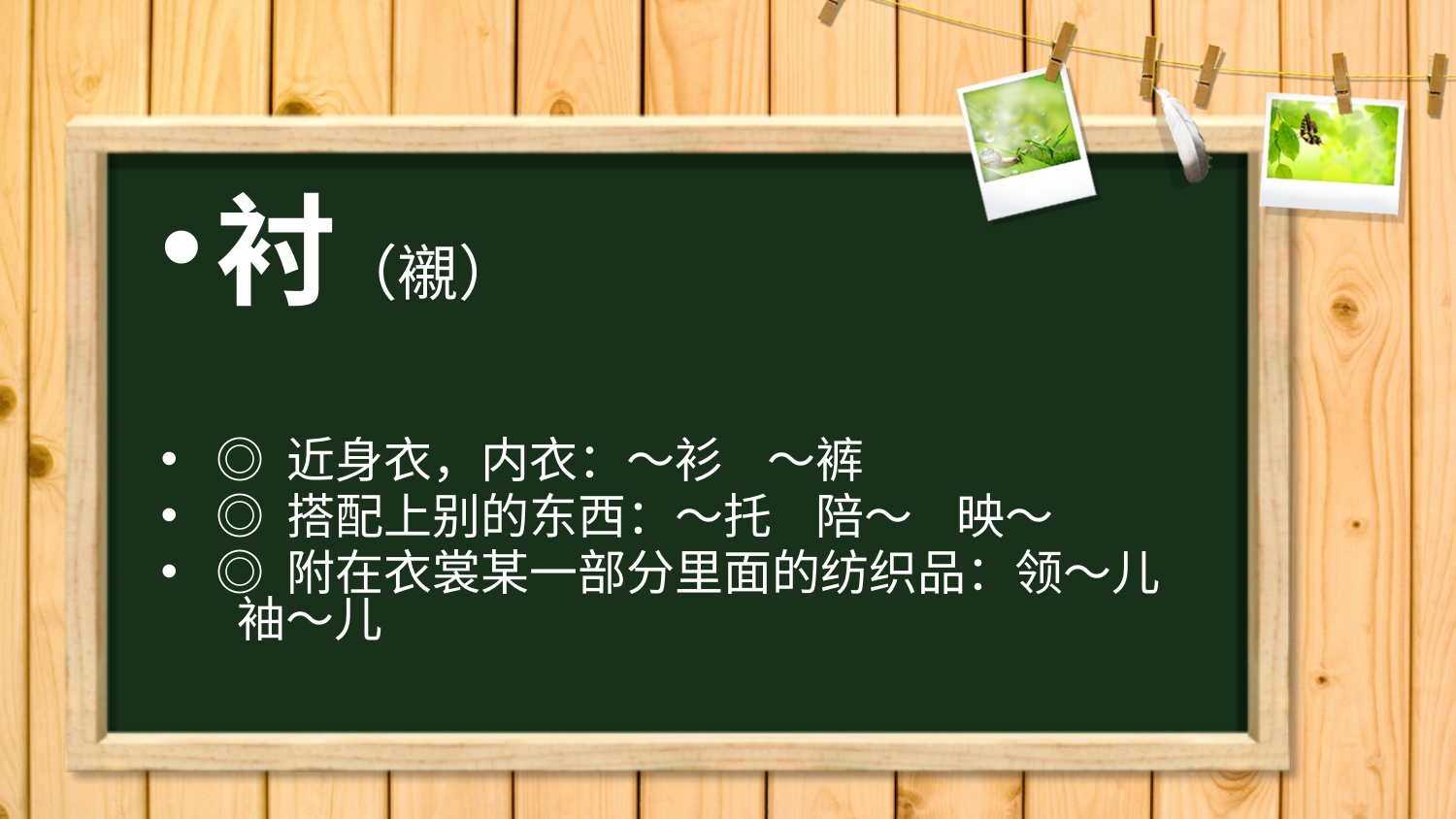

衬（襯）

◎ 近身衣，内衣：～衫    ～裤
◎ 搭配上别的东西：～托    陪～    映～
◎ 附在衣裳某一部分里面的纺织品：领～儿    袖～儿